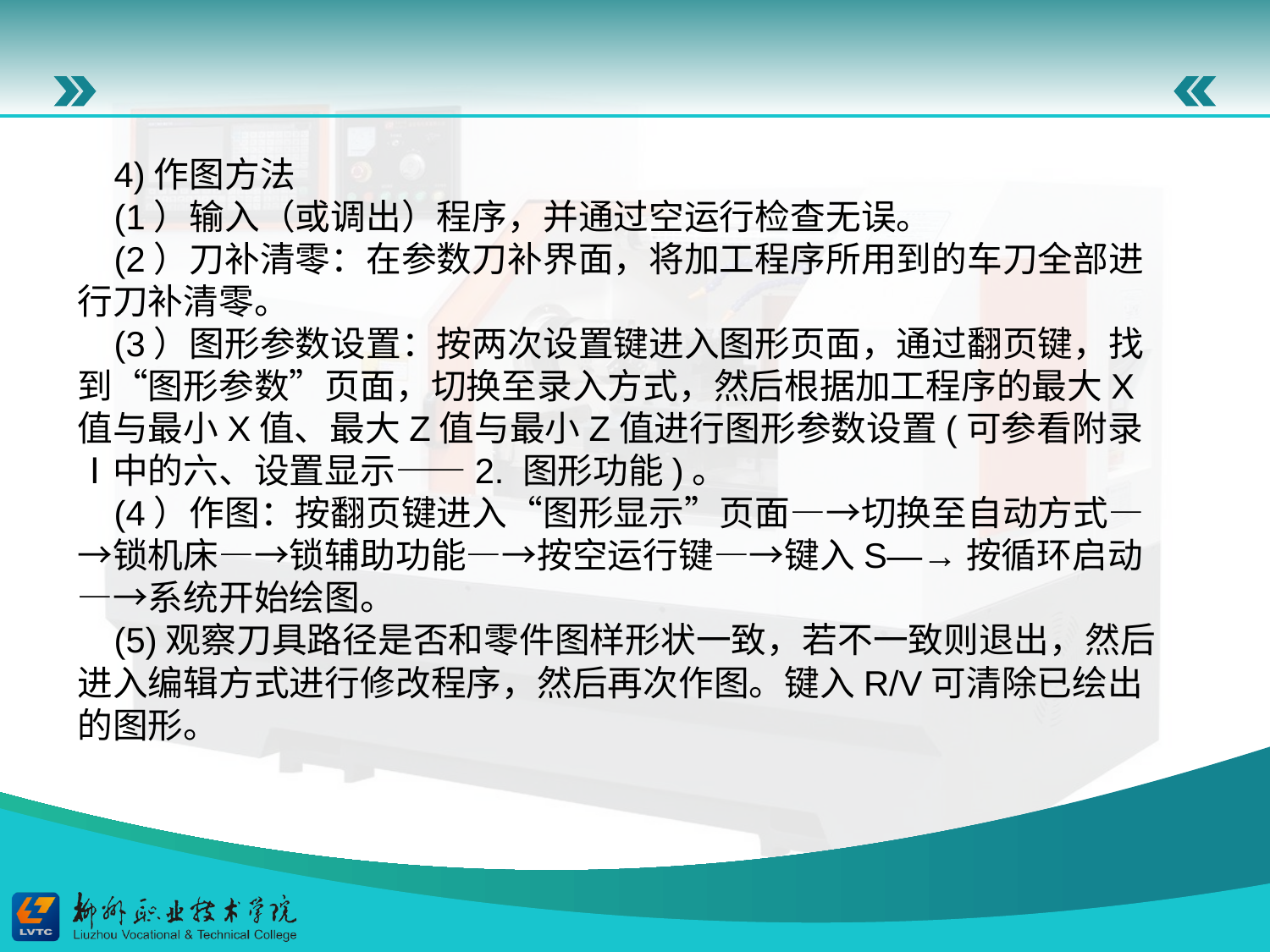

4)作图方法
(1）输入（或调出）程序，并通过空运行检查无误。
(2）刀补清零：在参数刀补界面，将加工程序所用到的车刀全部进行刀补清零。
(3）图形参数设置：按两次设置键进入图形页面，通过翻页键，找到“图形参数”页面，切换至录入方式，然后根据加工程序的最大X值与最小X值、最大Z值与最小Z值进行图形参数设置(可参看附录Ⅰ中的六、设置显示——2. 图形功能)。
(4）作图：按翻页键进入“图形显示”页面—→切换至自动方式—→锁机床—→锁辅助功能—→按空运行键—→键入S—→按循环启动—→系统开始绘图。
(5)观察刀具路径是否和零件图样形状一致，若不一致则退出，然后进入编辑方式进行修改程序，然后再次作图。键入R/V可清除已绘出的图形。